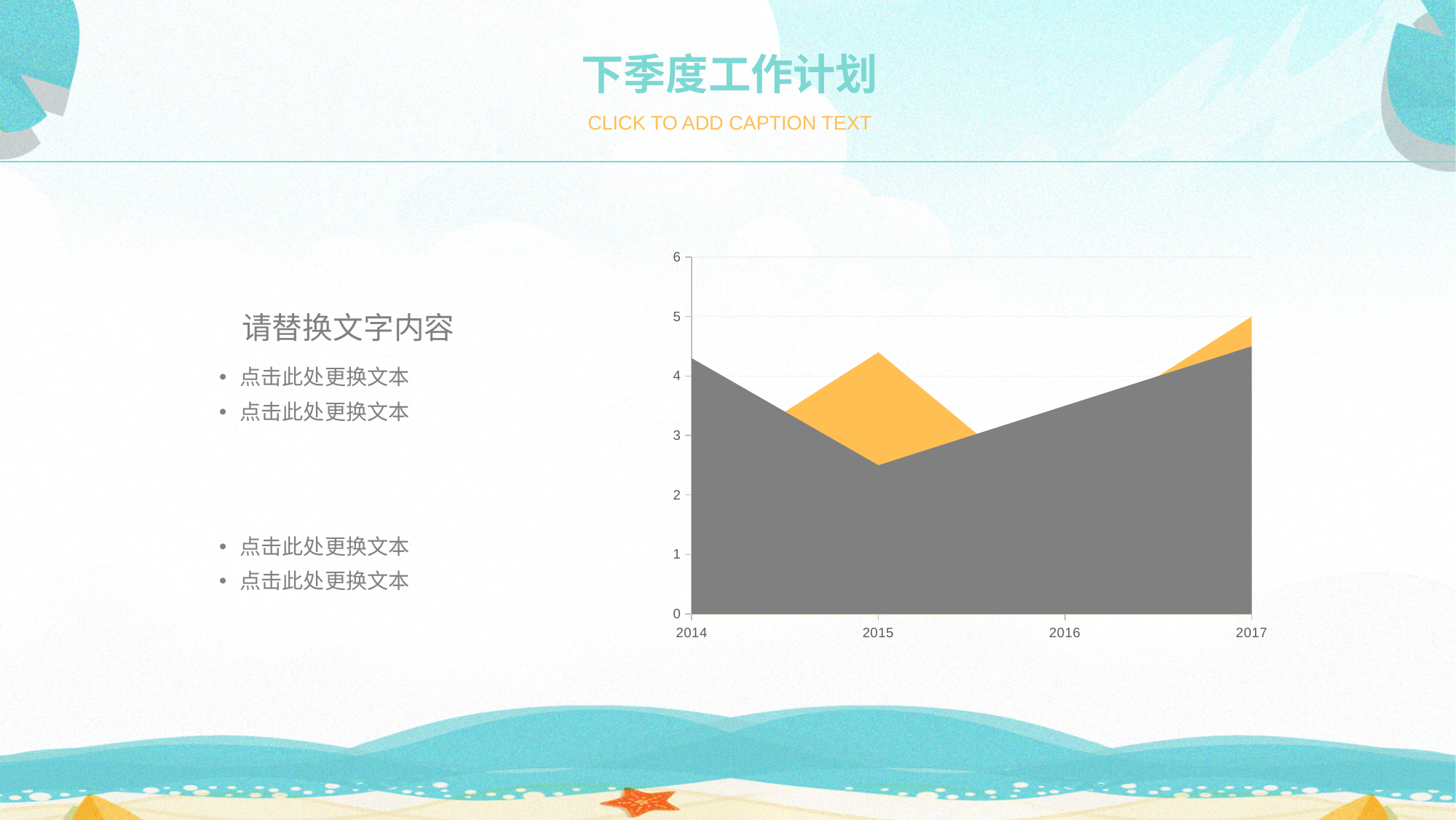

下季度工作计划
CLICK TO ADD CAPTION TEXT

### Chart

| Category | Series 1 | Series 2 | Series 3 | series 4 |
|---|---|---|---|---|
| 2014.0 | 4.3 | 2.4 | 2.0 | 1.0 |
| 2015.0 | 2.5 | 4.4 | 2.0 | 3.0 |
| 2016.0 | 3.5 | 1.8 | 3.0 | 2.7 |
| 2017.0 | 4.5 | 1.0 | 5.0 | 3.7 |
请替换文字内容
点击此处更换文本
点击此处更换文本
点击此处更换文本
点击此处更换文本